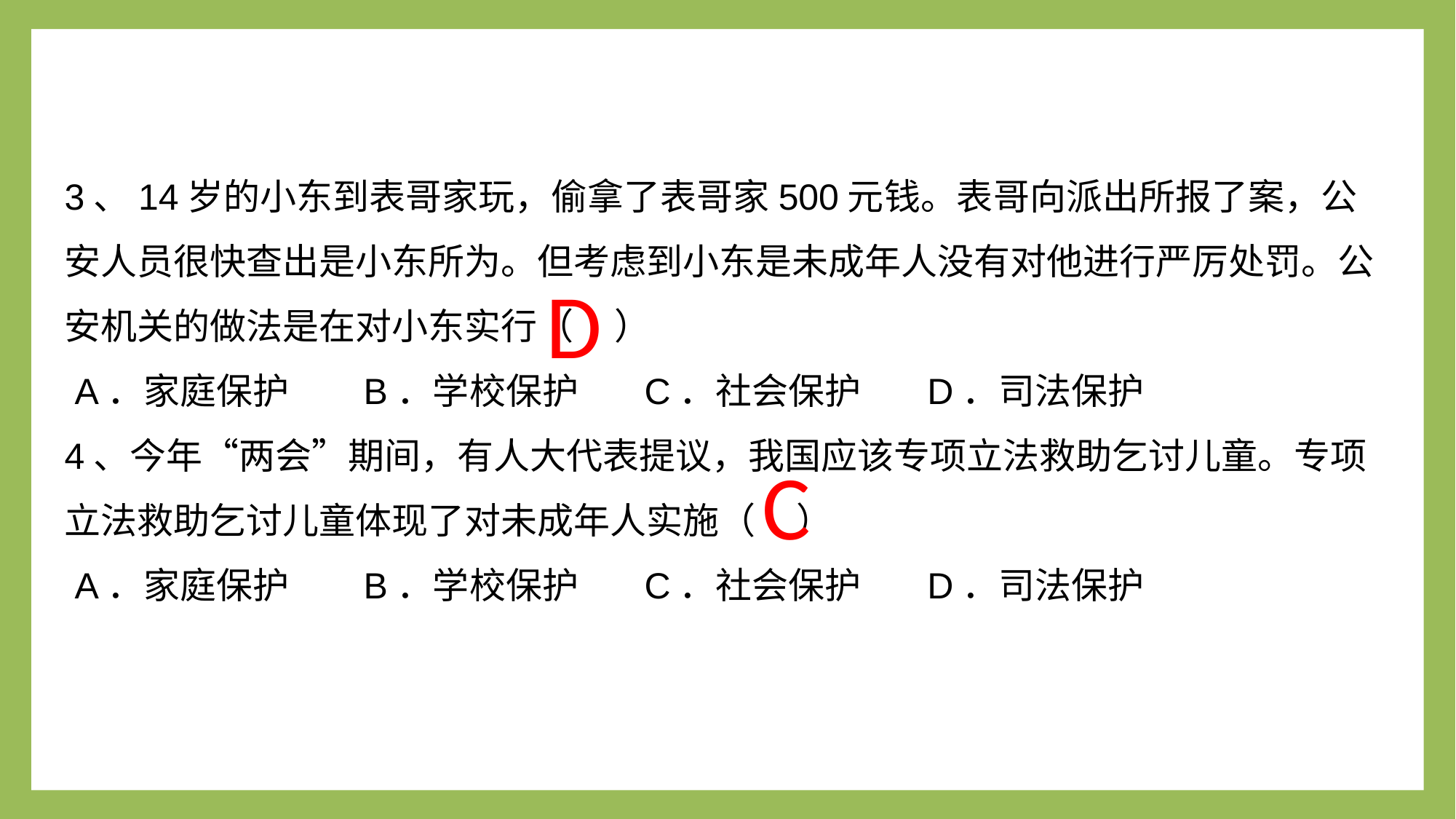

3、14岁的小东到表哥家玩，偷拿了表哥家500元钱。表哥向派出所报了案，公安人员很快查出是小东所为。但考虑到小东是未成年人没有对他进行严厉处罚。公安机关的做法是在对小东实行（     ）
 A．家庭保护        B．学校保护       C．社会保护       D．司法保护
4、今年“两会”期间，有人大代表提议，我国应该专项立法救助乞讨儿童。专项立法救助乞讨儿童体现了对未成年人实施（     ）
 A．家庭保护        B．学校保护       C．社会保护       D．司法保护
D
C